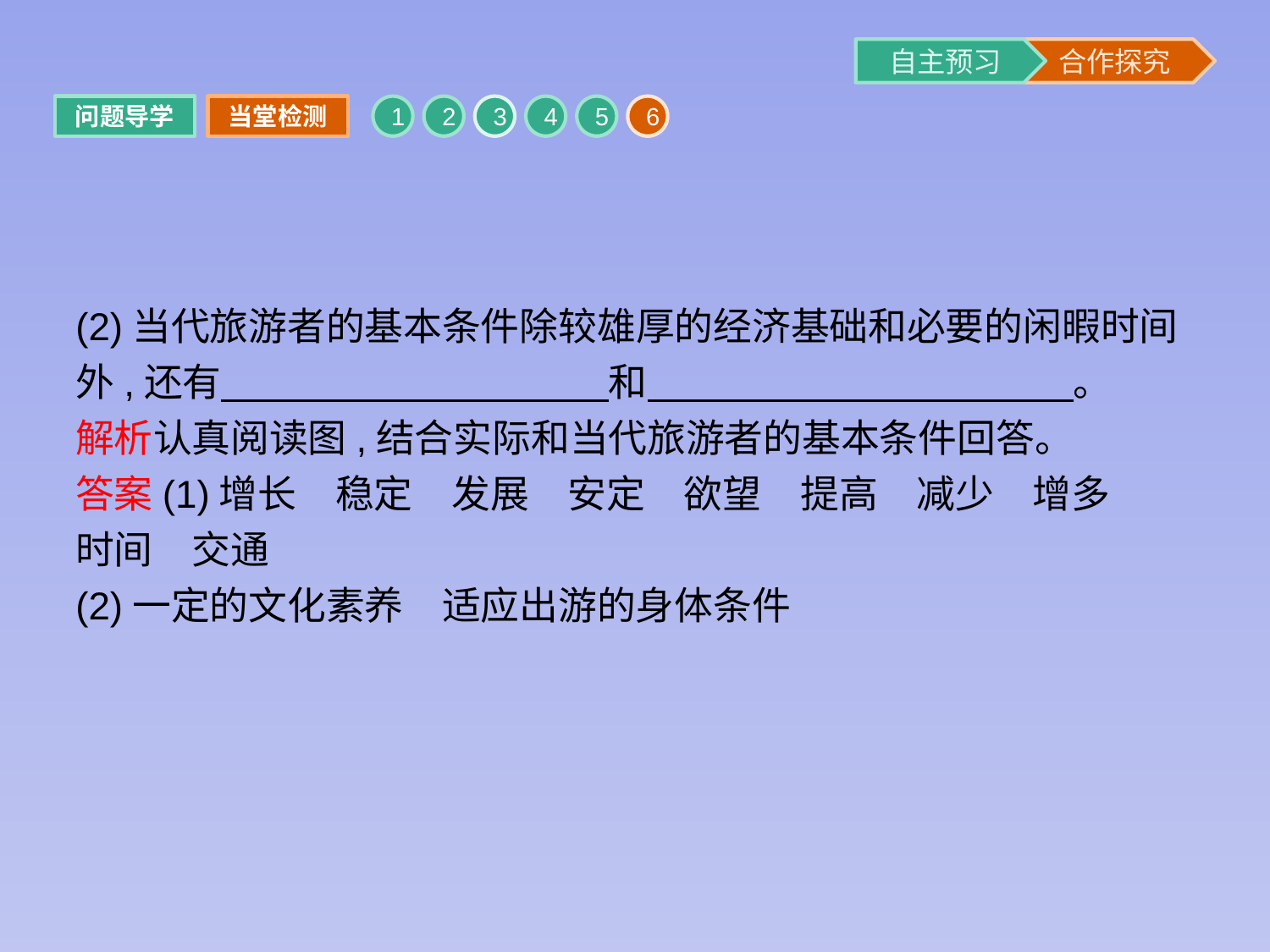

问题导学
当堂检测
1
2
3
4
5
6
(2)当代旅游者的基本条件除较雄厚的经济基础和必要的闲暇时间外,还有　　　　　　　　　　和　　　　　　　　　　　。
解析认真阅读图,结合实际和当代旅游者的基本条件回答。
答案(1)增长　稳定　发展　安定　欲望　提高　减少　增多　时间　交通
(2)一定的文化素养　适应出游的身体条件